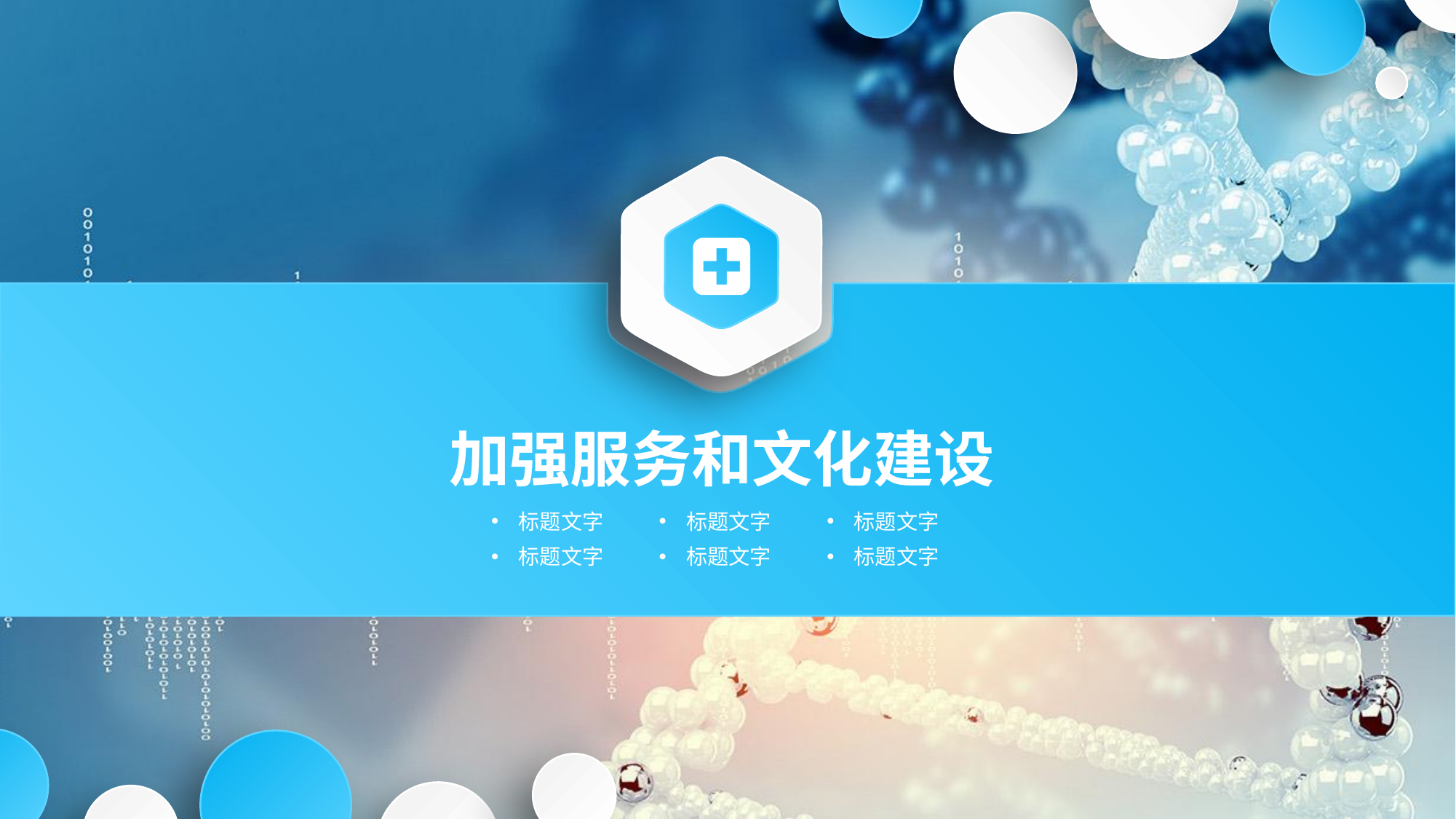

加强服务和文化建设
标题文字
标题文字
标题文字
标题文字
标题文字
标题文字